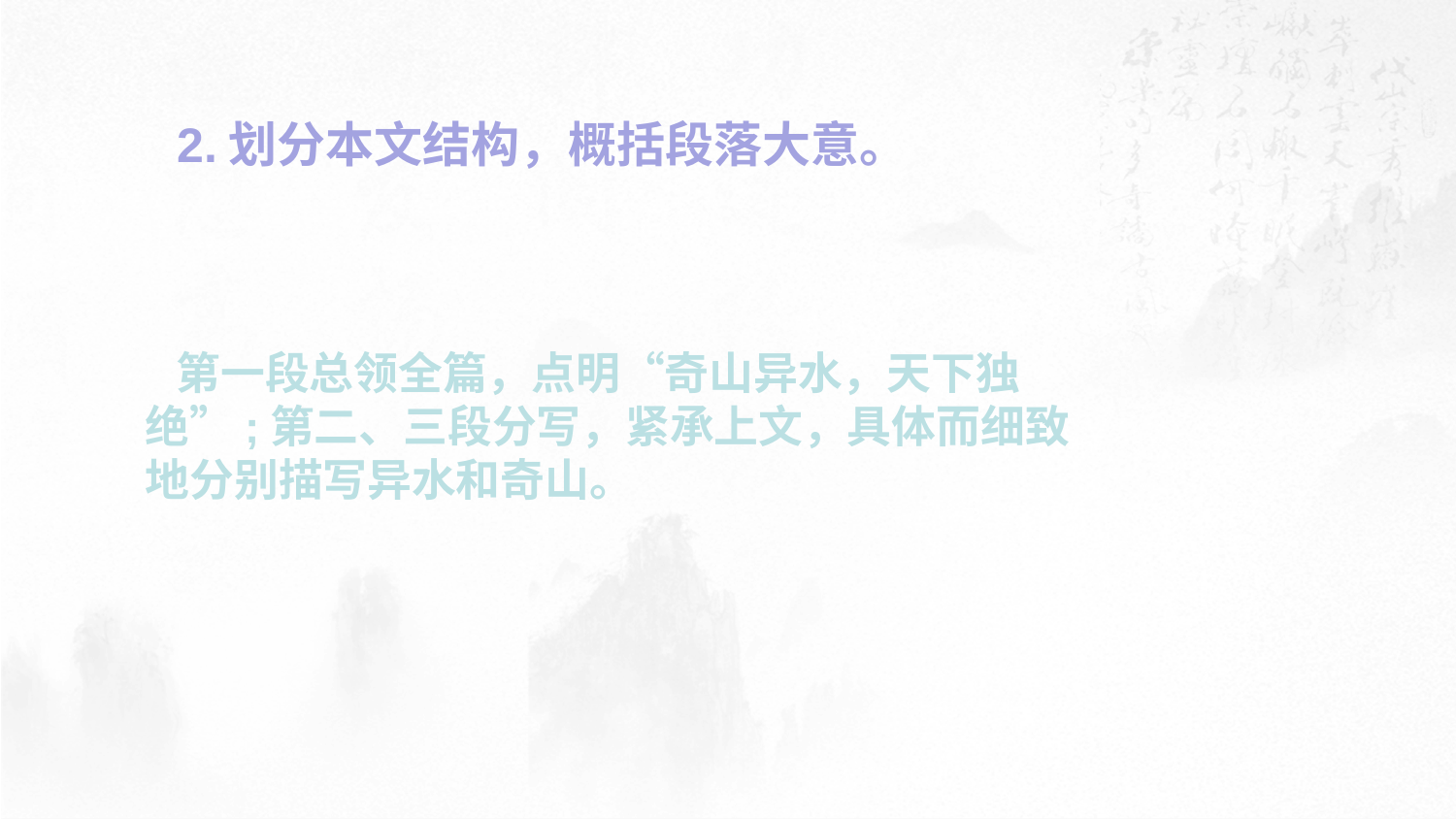

2.划分本文结构，概括段落大意。
  第一段总领全篇，点明“奇山异水，天下独绝”;第二、三段分写，紧承上文，具体而细致地分别描写异水和奇山。